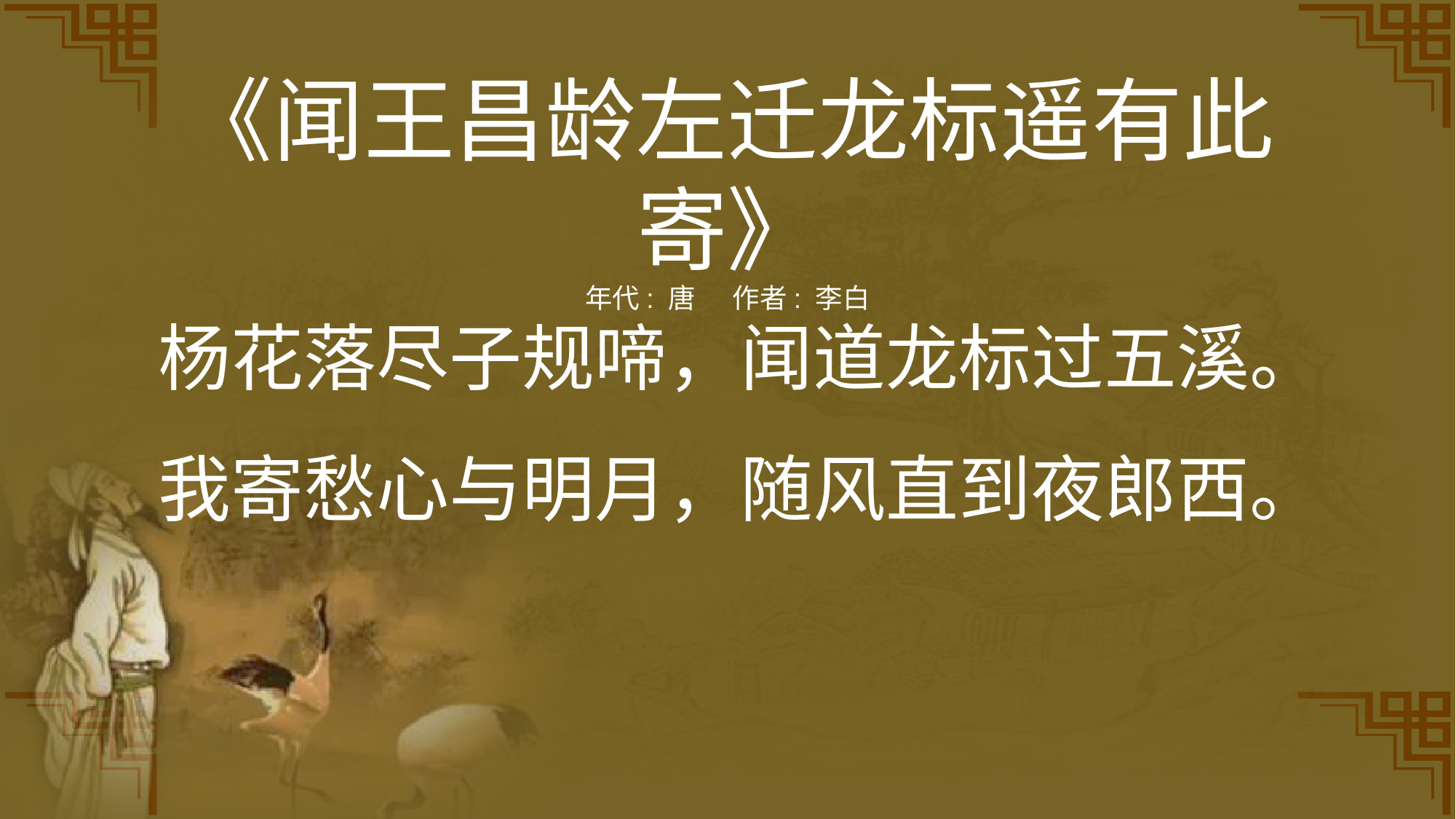

《闻王昌龄左迁龙标遥有此寄》
年代: 唐      作者: 李白
杨花落尽子规啼，闻道龙标过五溪。
我寄愁心与明月，随风直到夜郎西。
.